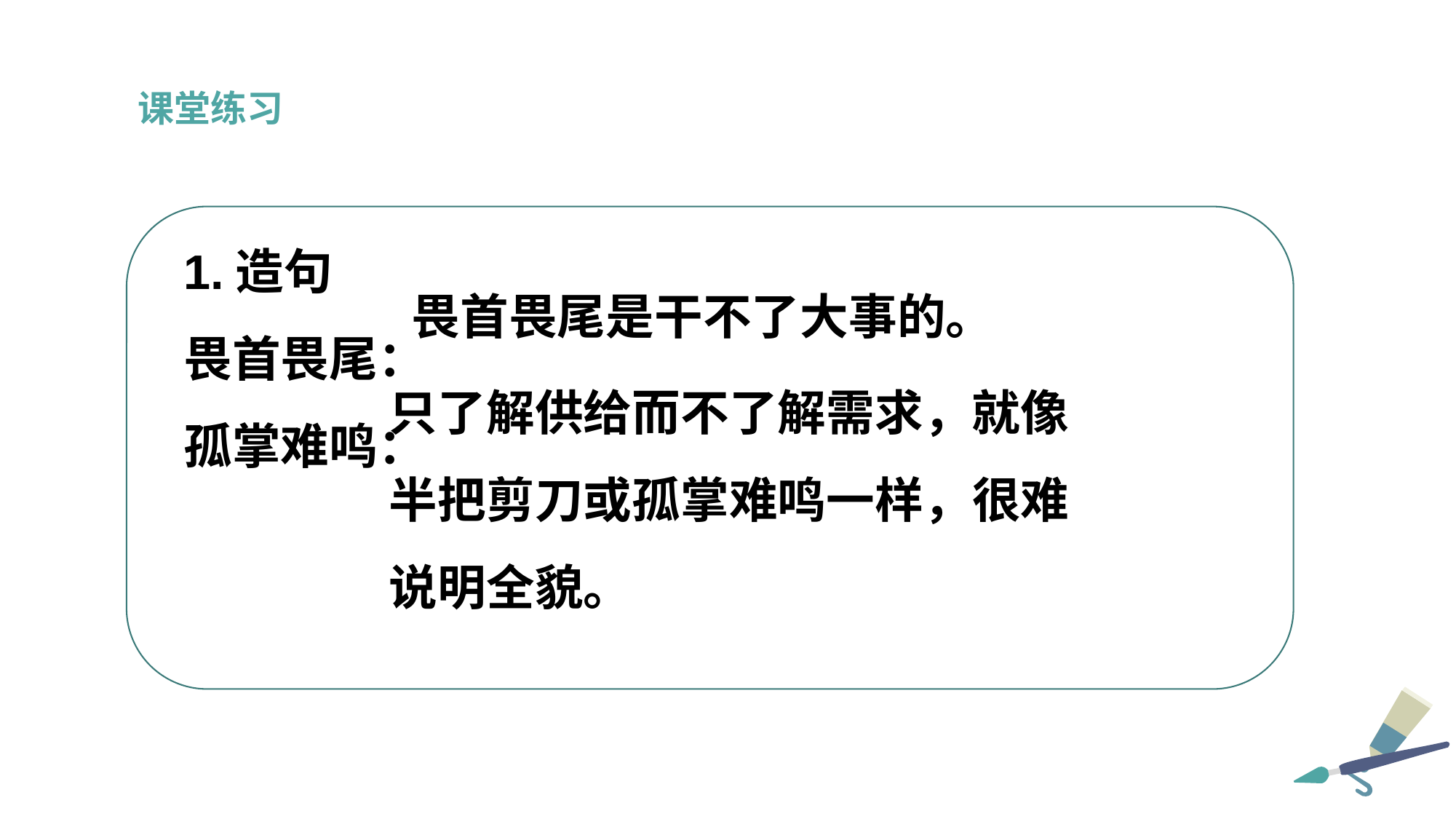

课堂练习
1.造句
畏首畏尾：
孤掌难鸣：

畏首畏尾是干不了大事的。
只了解供给而不了解需求，就像半把剪刀或孤掌难鸣一样，很难说明全貌。